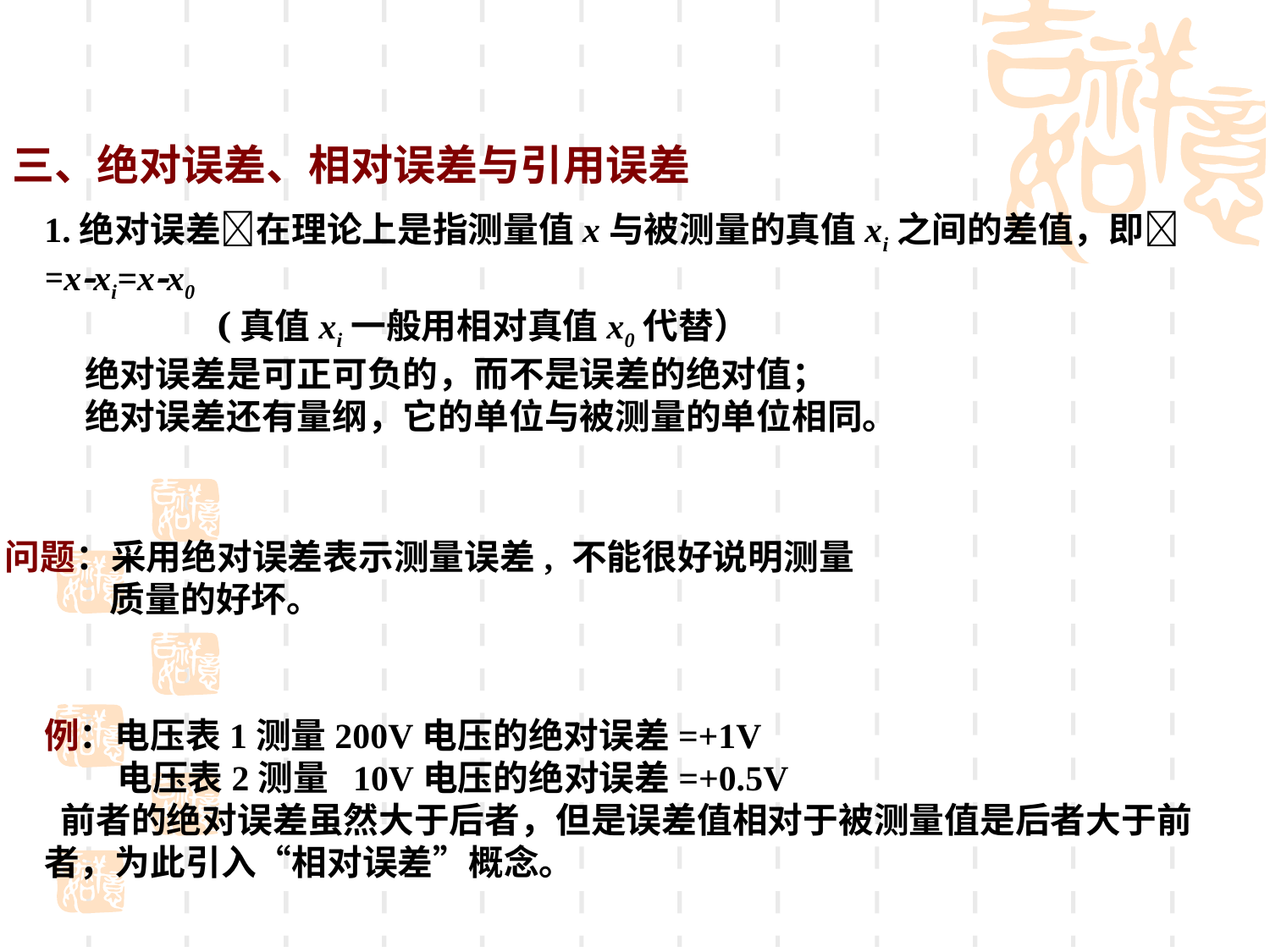

三、绝对误差、相对误差与引用误差
1.绝对误差δ在理论上是指测量值x与被测量的真值xi之间的差值，即δ =x−xi=x−x0
                   (真值xi一般用相对真值x0代替）
    绝对误差是可正可负的，而不是误差的绝对值；
    绝对误差还有量纲，它的单位与被测量的单位相同。
问题：采用绝对误差表示测量误差, 不能很好说明测量
            质量的好坏。
例：电压表1测量200V电压的绝对误差=+1V
        电压表2测量  10V电压的绝对误差=+0.5V
 前者的绝对误差虽然大于后者，但是误差值相对于被测量值是后者大于前者，为此引入“相对误差”概念。